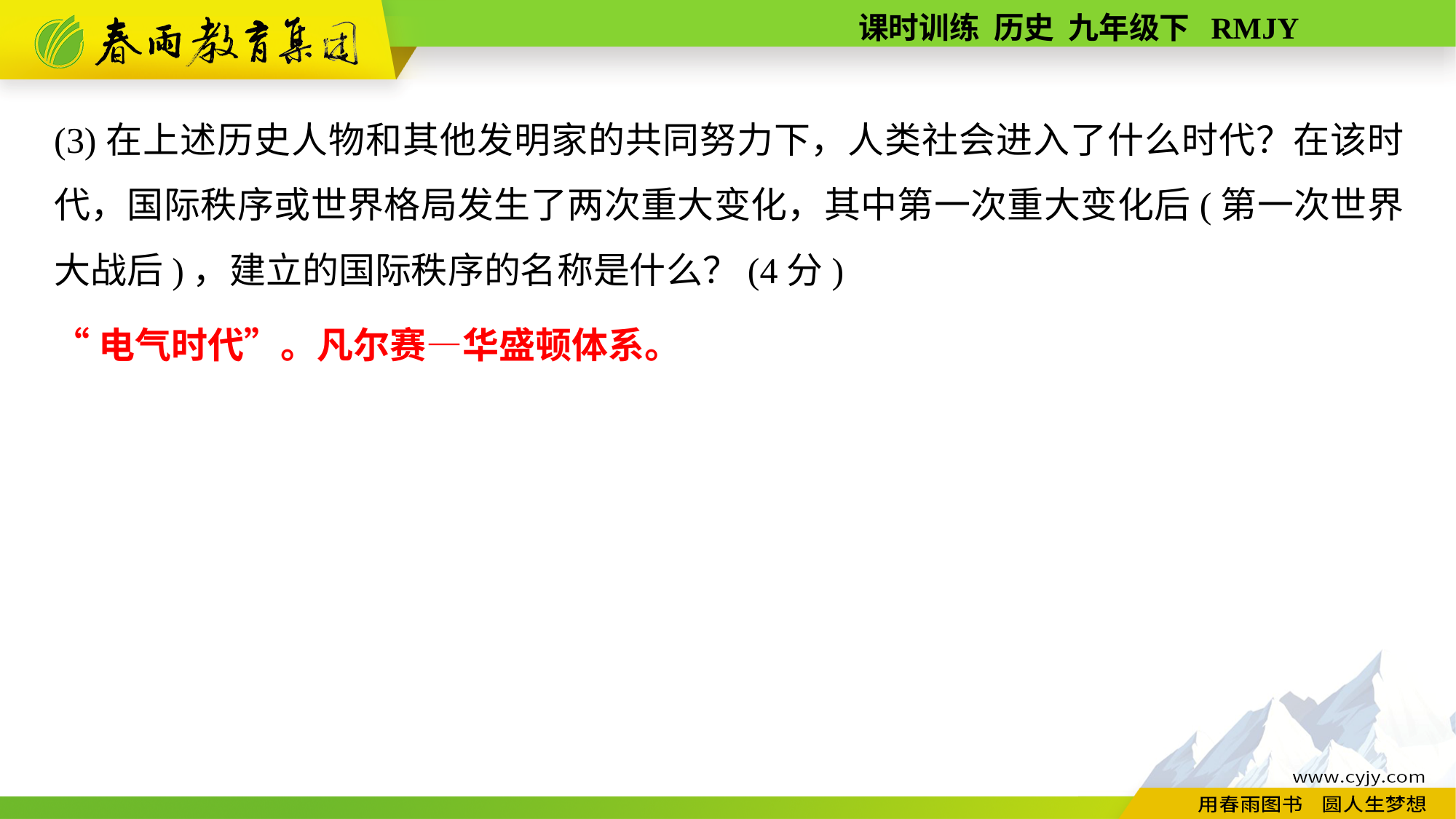

(3)在上述历史人物和其他发明家的共同努力下，人类社会进入了什么时代？在该时代，国际秩序或世界格局发生了两次重大变化，其中第一次重大变化后(第一次世界大战后)，建立的国际秩序的名称是什么？(4分)
“电气时代”。凡尔赛—华盛顿体系。